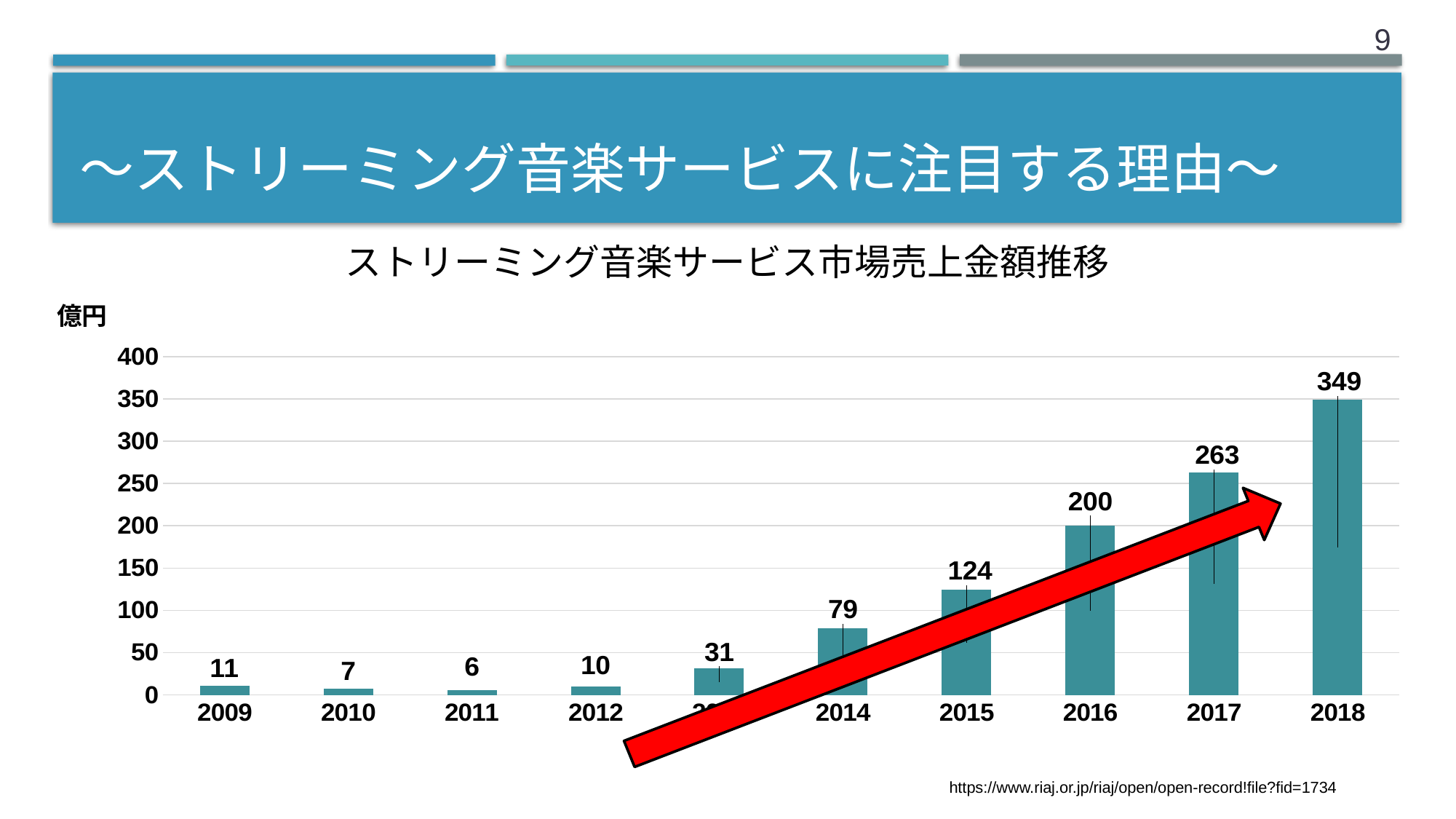

9
# 〜ストリーミング音楽サービスに注目する理由〜
ストリーミング音楽サービス市場売上金額推移

### Chart

| Category |  |
|---|---|
| 2009 | 11.0 |
| 2010 | 7.0 |
| 2011 | 6.0 |
| 2012 | 10.0 |
| 2013 | 31.0 |
| 2014 | 79.0 |
| 2015 | 124.0 |
| 2016 | 200.0 |
| 2017 | 263.0 |
| 2018 | 349.0 |
https://www.riaj.or.jp/riaj/open/open-record!file?fid=1734